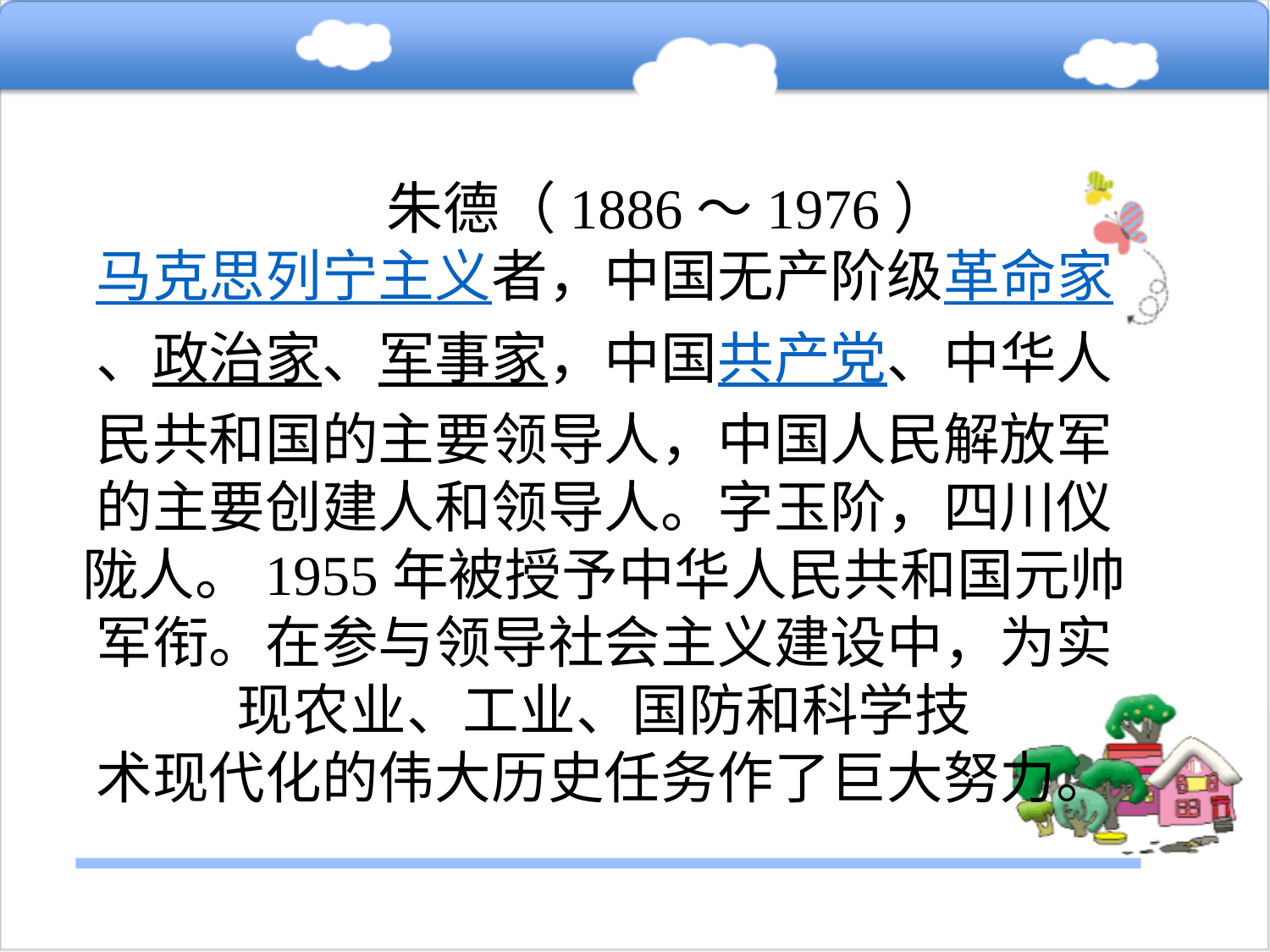

朱德（1886～1976）  马克思列宁主义者，中国无产阶级革命家、政治家、军事家，中国共产党、中华人民共和国的主要领导人，中国人民解放军的主要创建人和领导人。字玉阶，四川仪陇人。1955年被授予中华人民共和国元帅军衔。在参与领导社会主义建设中，为实现农业、工业、国防和科学技
术现代化的伟大历史任务作了巨大努力。